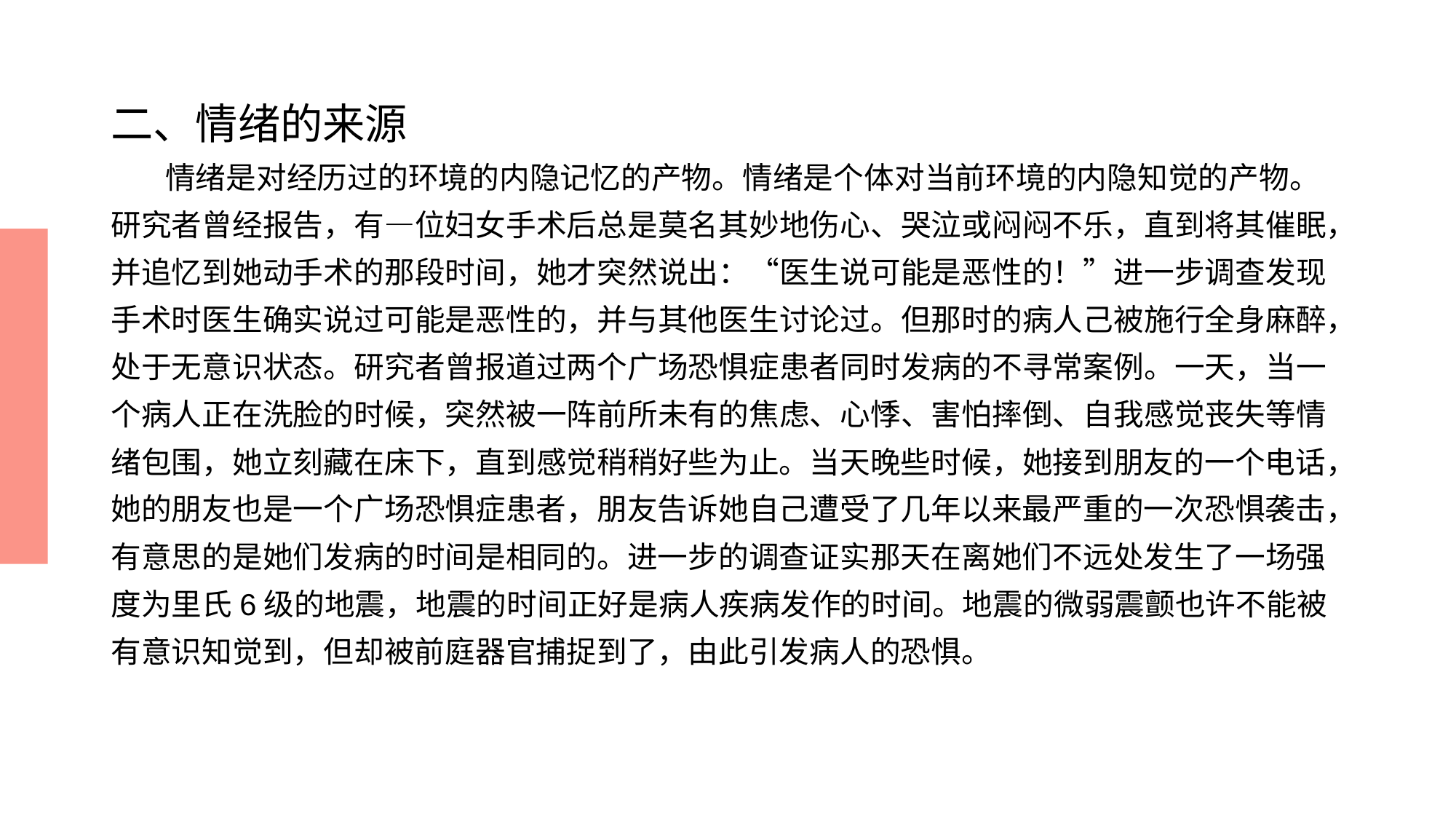

# 二、情绪的来源
       情绪是对经历过的环境的内隐记忆的产物。情绪是个体对当前环境的内隐知觉的产物。研究者曾经报告，有—位妇女手术后总是莫名其妙地伤心、哭泣或闷闷不乐，直到将其催眠，并追忆到她动手术的那段时间，她才突然说出：“医生说可能是恶性的！”进一步调查发现手术时医生确实说过可能是恶性的，并与其他医生讨论过。但那时的病人己被施行全身麻醉，处于无意识状态。研究者曾报道过两个广场恐惧症患者同时发病的不寻常案例。一天，当一个病人正在洗脸的时候，突然被一阵前所未有的焦虑、心悸、害怕摔倒、自我感觉丧失等情绪包围，她立刻藏在床下，直到感觉稍稍好些为止。当天晚些时候，她接到朋友的一个电话，她的朋友也是一个广场恐惧症患者，朋友告诉她自己遭受了几年以来最严重的一次恐惧袭击，有意思的是她们发病的时间是相同的。进一步的调查证实那天在离她们不远处发生了一场强度为里氏6级的地震，地震的时间正好是病人疾病发作的时间。地震的微弱震颤也许不能被有意识知觉到，但却被前庭器官捕捉到了，由此引发病人的恐惧。